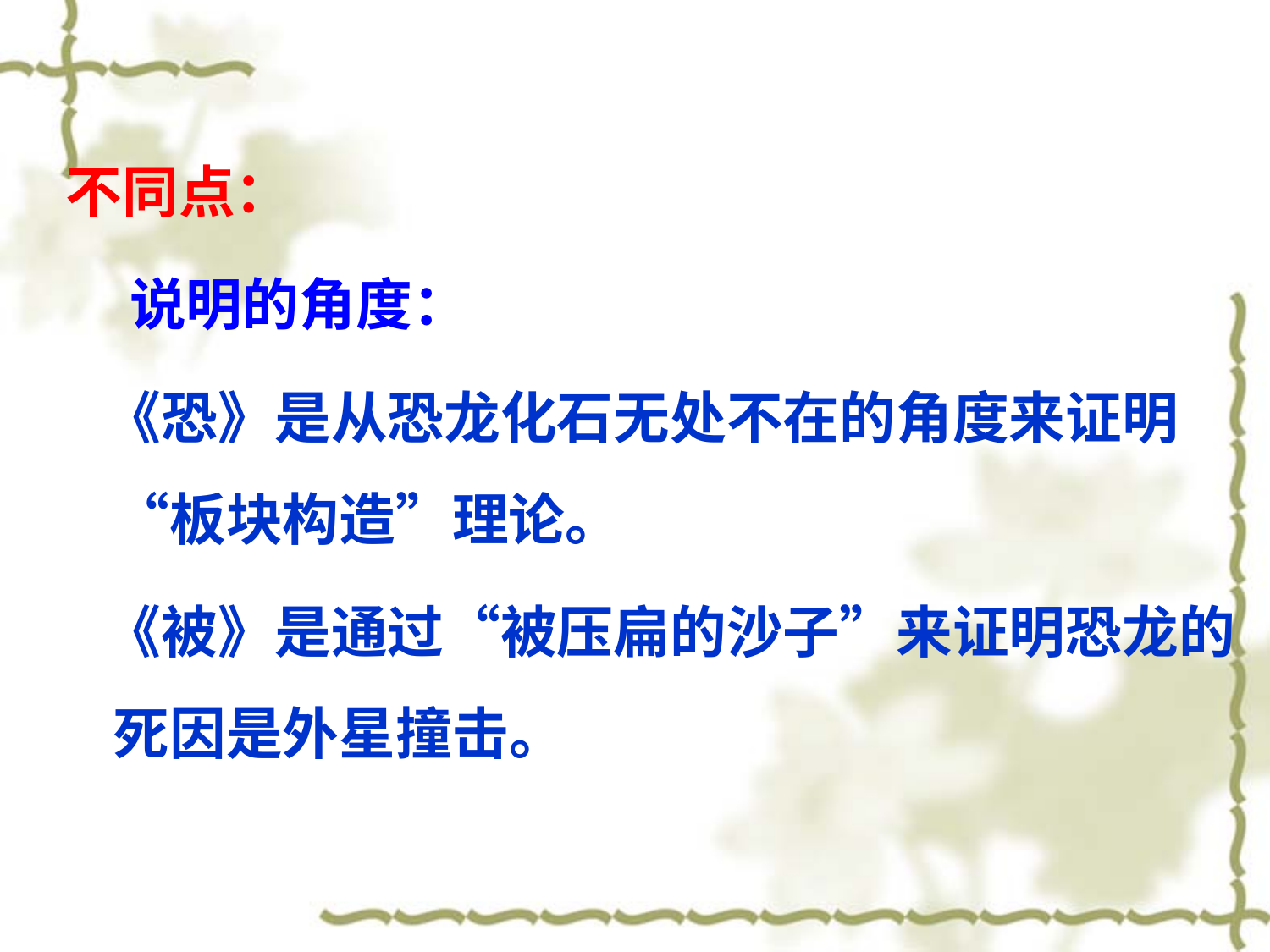

# 不同点：
    说明的角度：
  《恐》是从恐龙化石无处不在的角度来证明“板块构造”理论。
  《被》是通过“被压扁的沙子”来证明恐龙的死因是外星撞击。